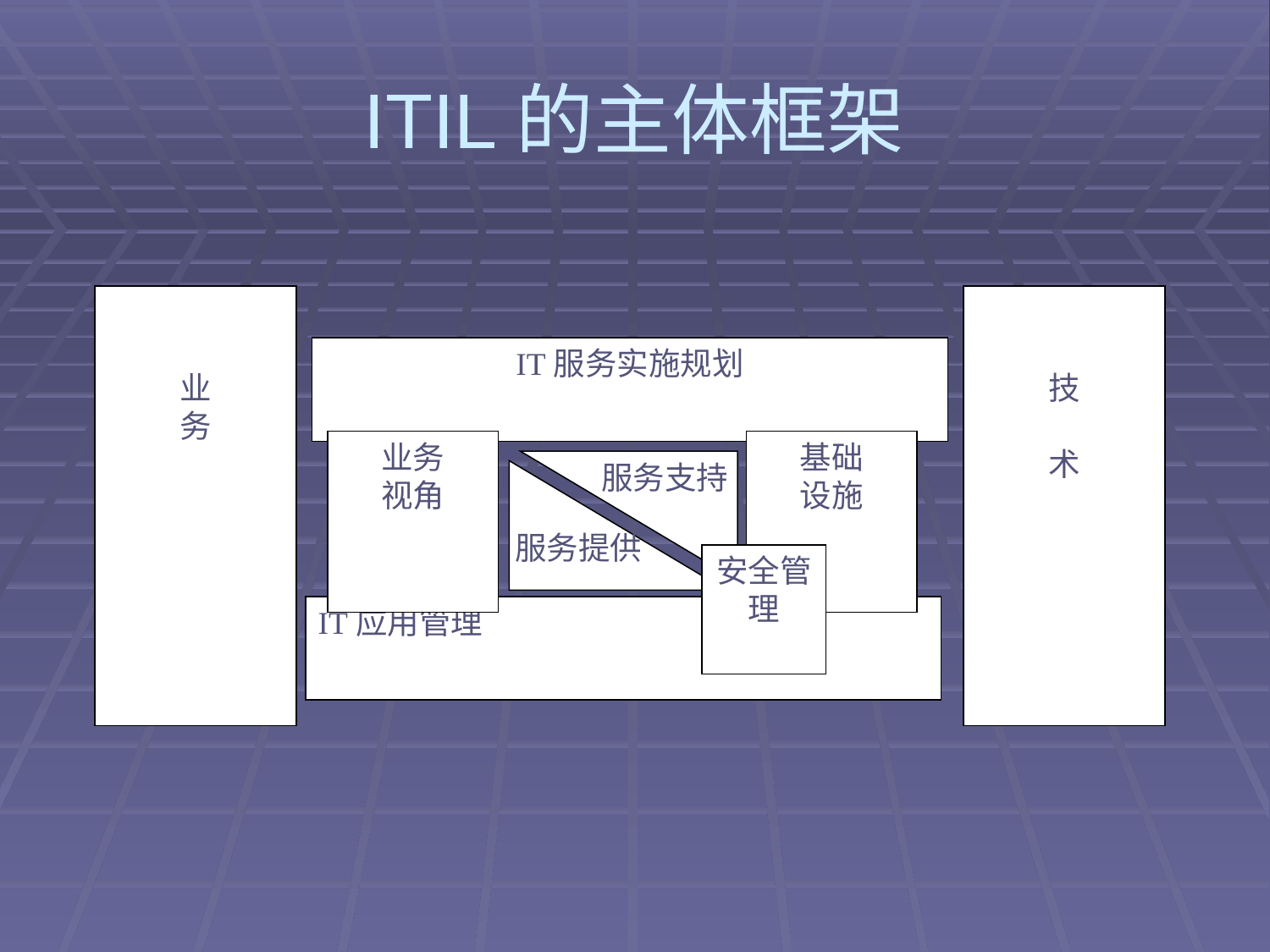

# ITIL的主体框架

业
务

技

术
IT服务实施规划
业务
视角
基础
设施

安全管理
IT应用管理
服务支持
服务提供